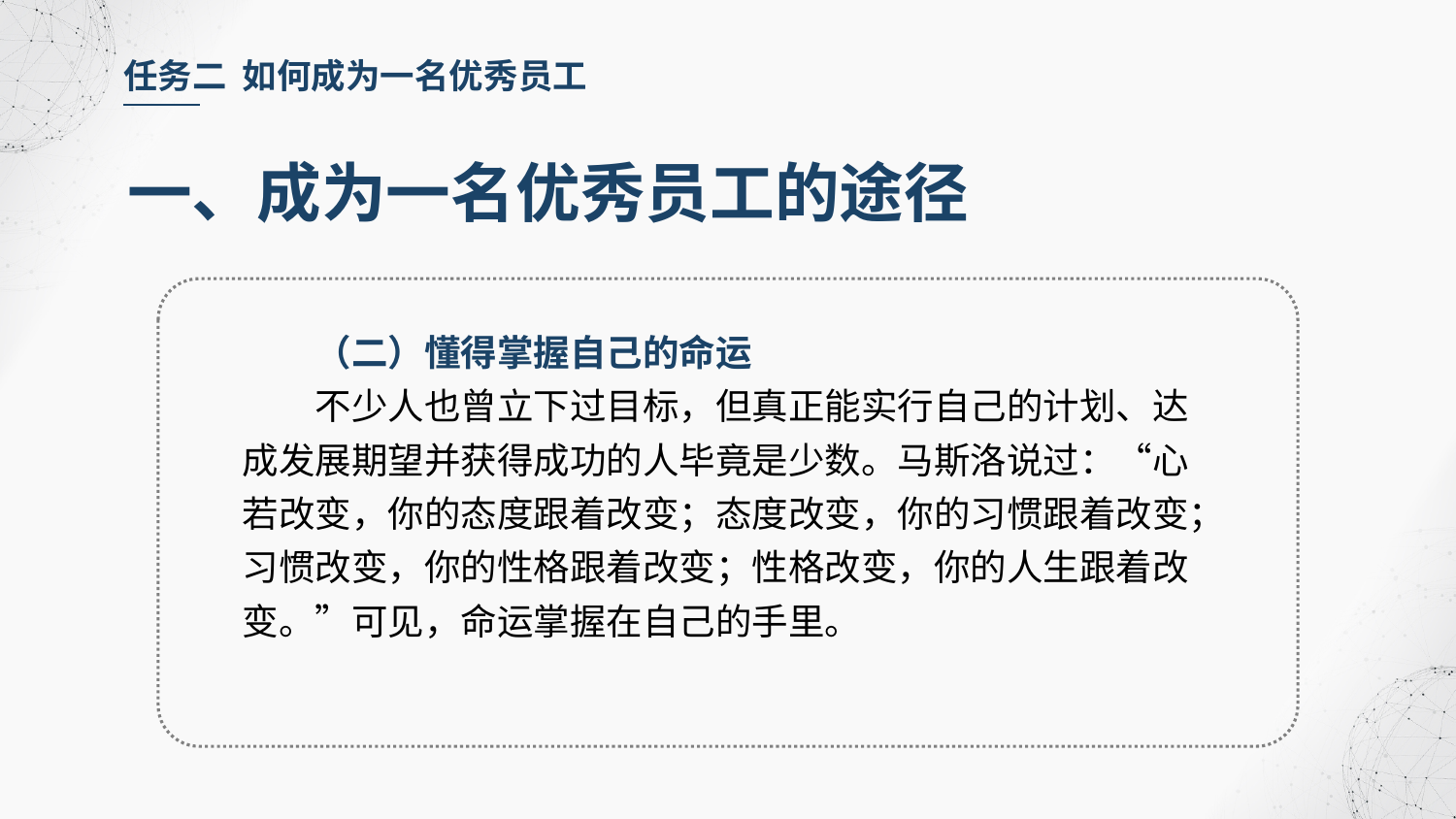

任务二  如何成为一名优秀员工
一、成为一名优秀员工的途径

（二）懂得掌握自己的命运
不少人也曾立下过目标，但真正能实行自己的计划、达成发展期望并获得成功的人毕竟是少数。马斯洛说过：“心若改变，你的态度跟着改变；态度改变，你的习惯跟着改变；习惯改变，你的性格跟着改变；性格改变，你的人生跟着改变。”可见，命运掌握在自己的手里。